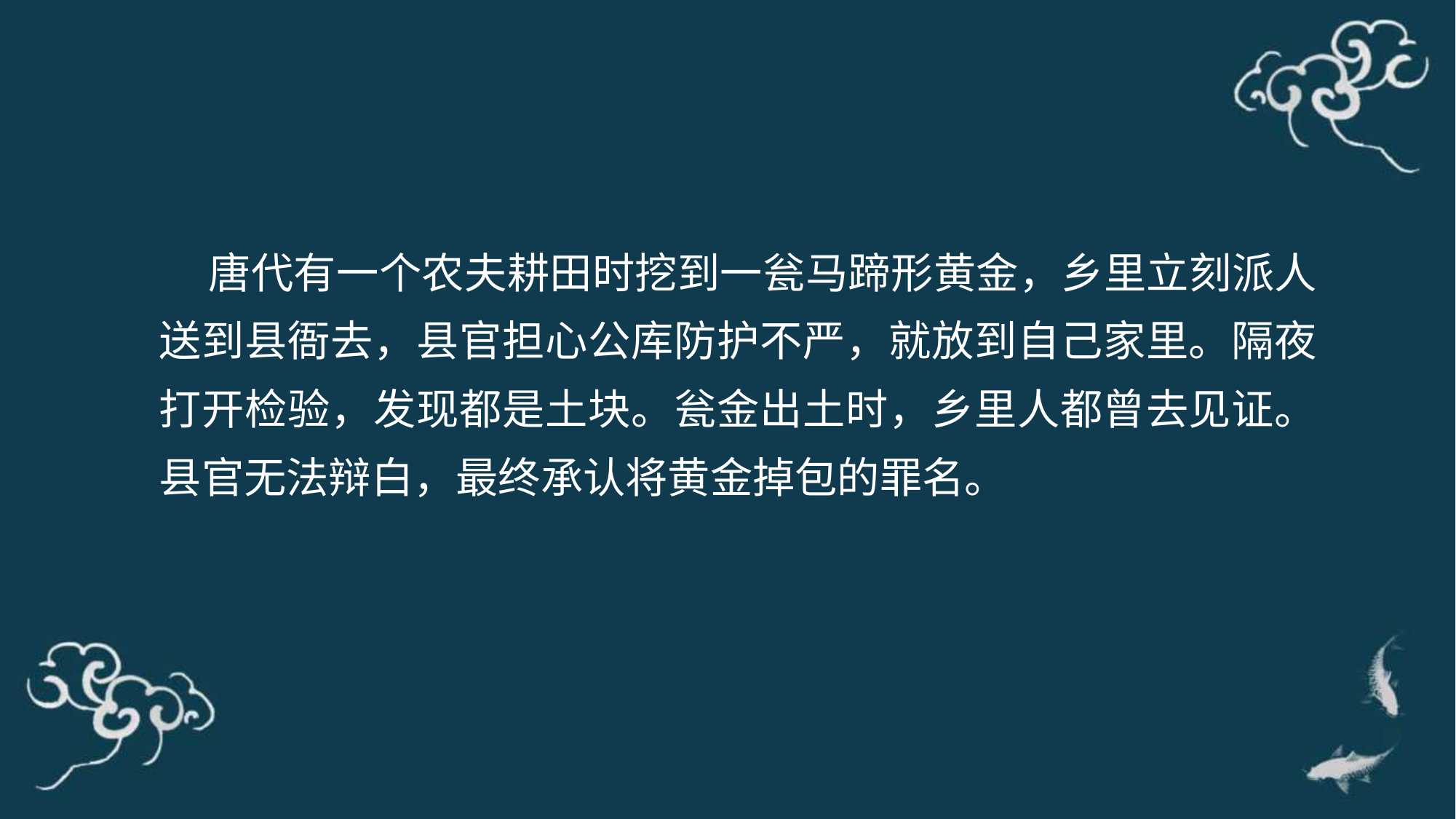

唐代有一个农夫耕田时挖到一瓮马蹄形黄金，乡里立刻派人送到县衙去，县官担心公库防护不严，就放到自己家里。隔夜打开检验，发现都是土块。瓮金出土时，乡里人都曾去见证。县官无法辩白，最终承认将黄金掉包的罪名。